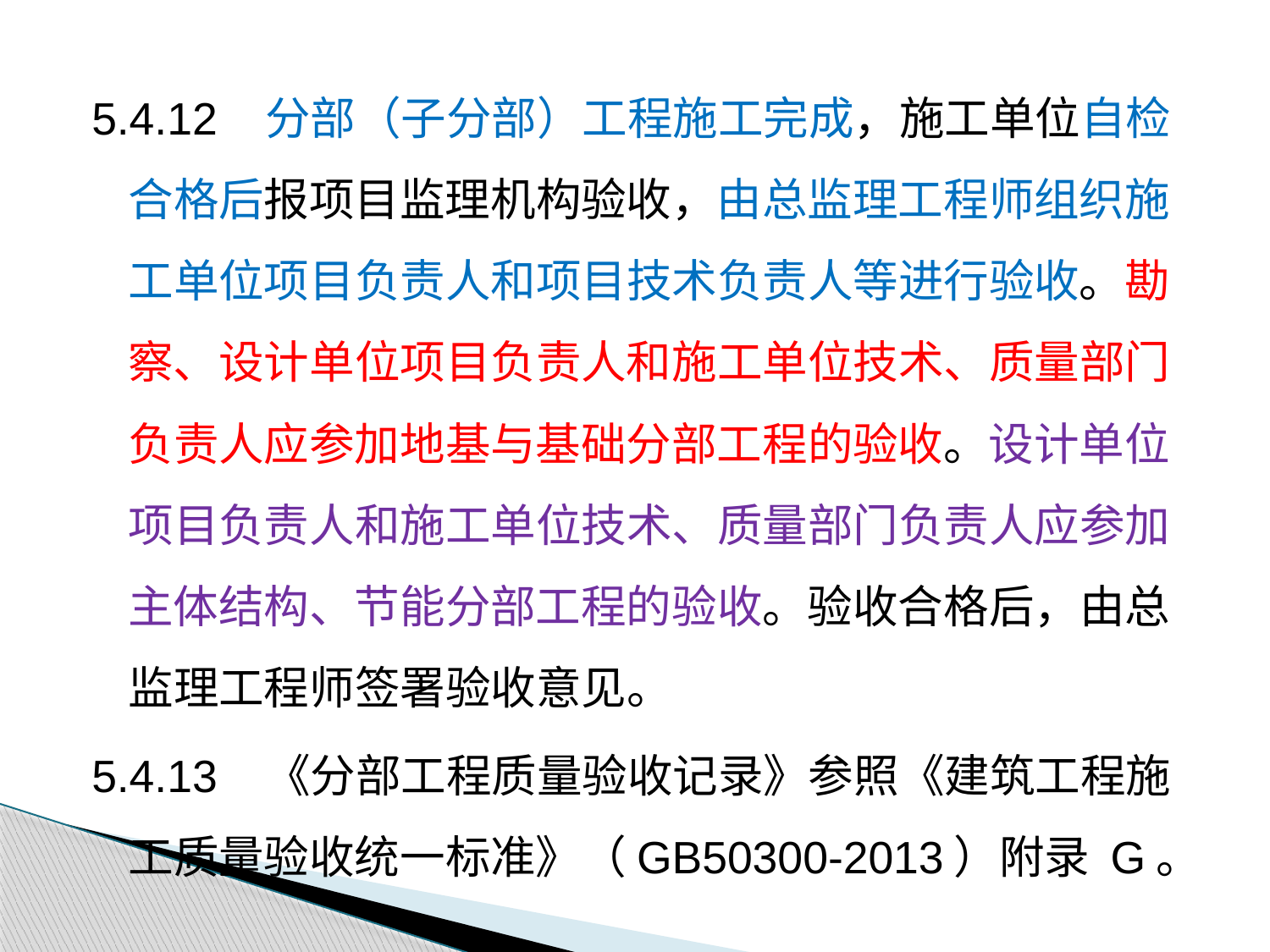

5.4.12   分部（子分部）工程施工完成，施工单位自检合格后报项目监理机构验收，由总监理工程师组织施工单位项目负责人和项目技术负责人等进行验收。勘察、设计单位项目负责人和施工单位技术、质量部门负责人应参加地基与基础分部工程的验收。设计单位项目负责人和施工单位技术、质量部门负责人应参加主体结构、节能分部工程的验收。验收合格后，由总监理工程师签署验收意见。
5.4.13   《分部工程质量验收记录》参照《建筑工程施工质量验收统一标准》（GB50300-2013）附录 G。